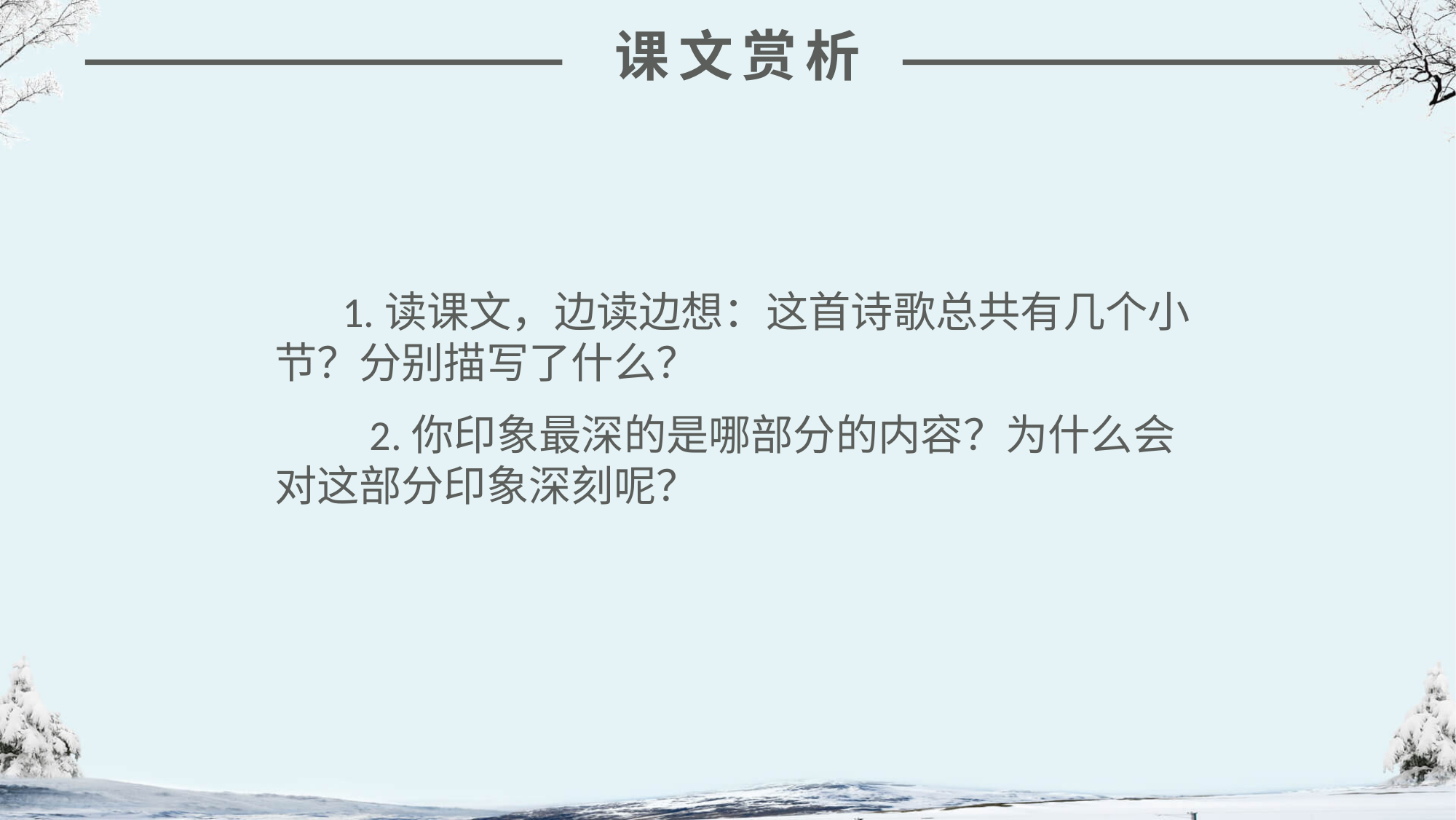

课文赏析

       1.读课文，边读边想：这首诗歌总共有几个小节？分别描写了什么？
　　2.你印象最深的是哪部分的内容？为什么会对这部分印象深刻呢？